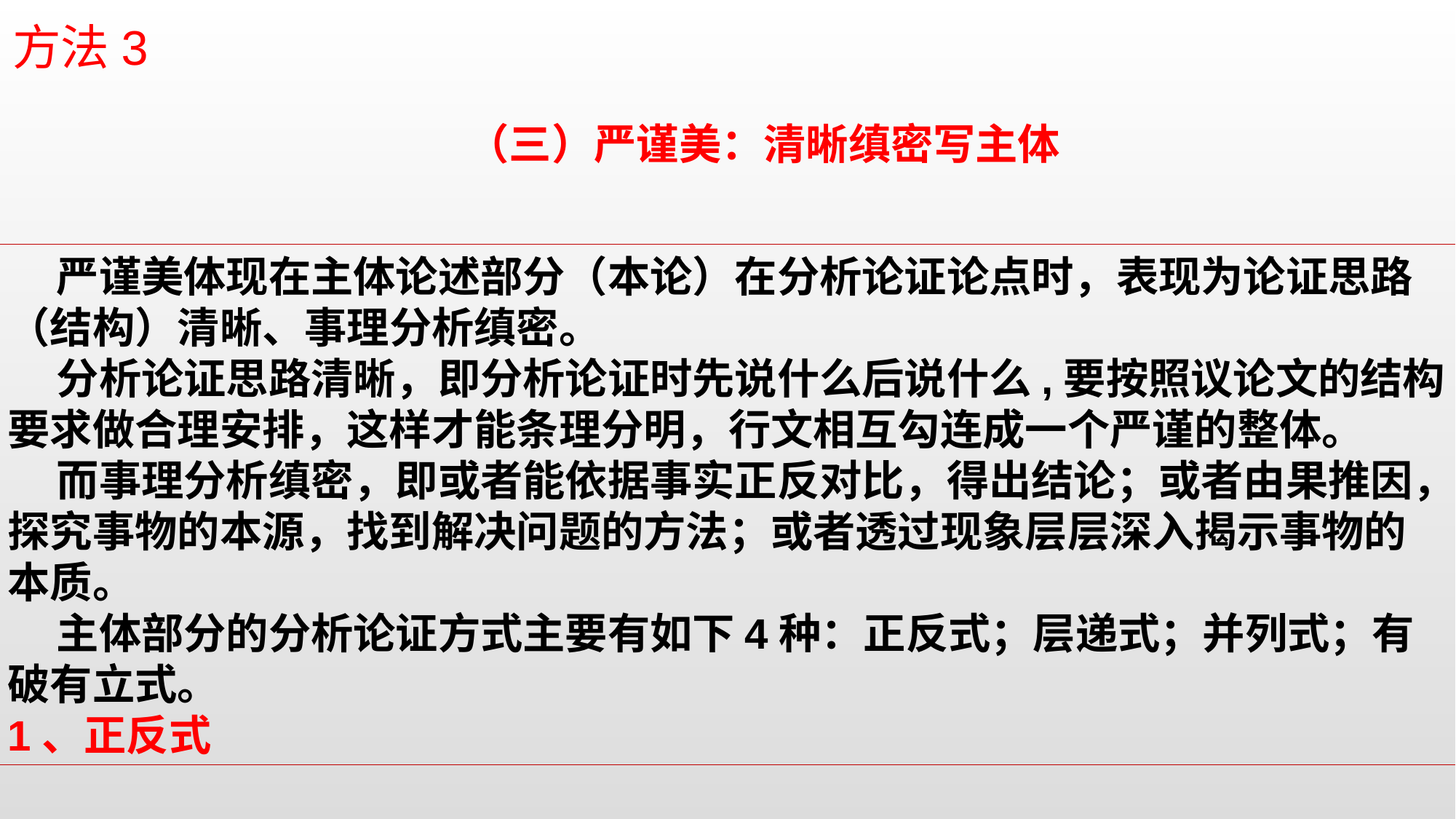

方法3
（三）严谨美：清晰缜密写主体
    严谨美体现在主体论述部分（本论）在分析论证论点时，表现为论证思路（结构）清晰、事理分析缜密。
    分析论证思路清晰，即分析论证时先说什么后说什么,要按照议论文的结构要求做合理安排，这样才能条理分明，行文相互勾连成一个严谨的整体。
    而事理分析缜密，即或者能依据事实正反对比，得出结论；或者由果推因，探究事物的本源，找到解决问题的方法；或者透过现象层层深入揭示事物的本质。
    主体部分的分析论证方式主要有如下4种：正反式；层递式；并列式；有破有立式。
1、正反式